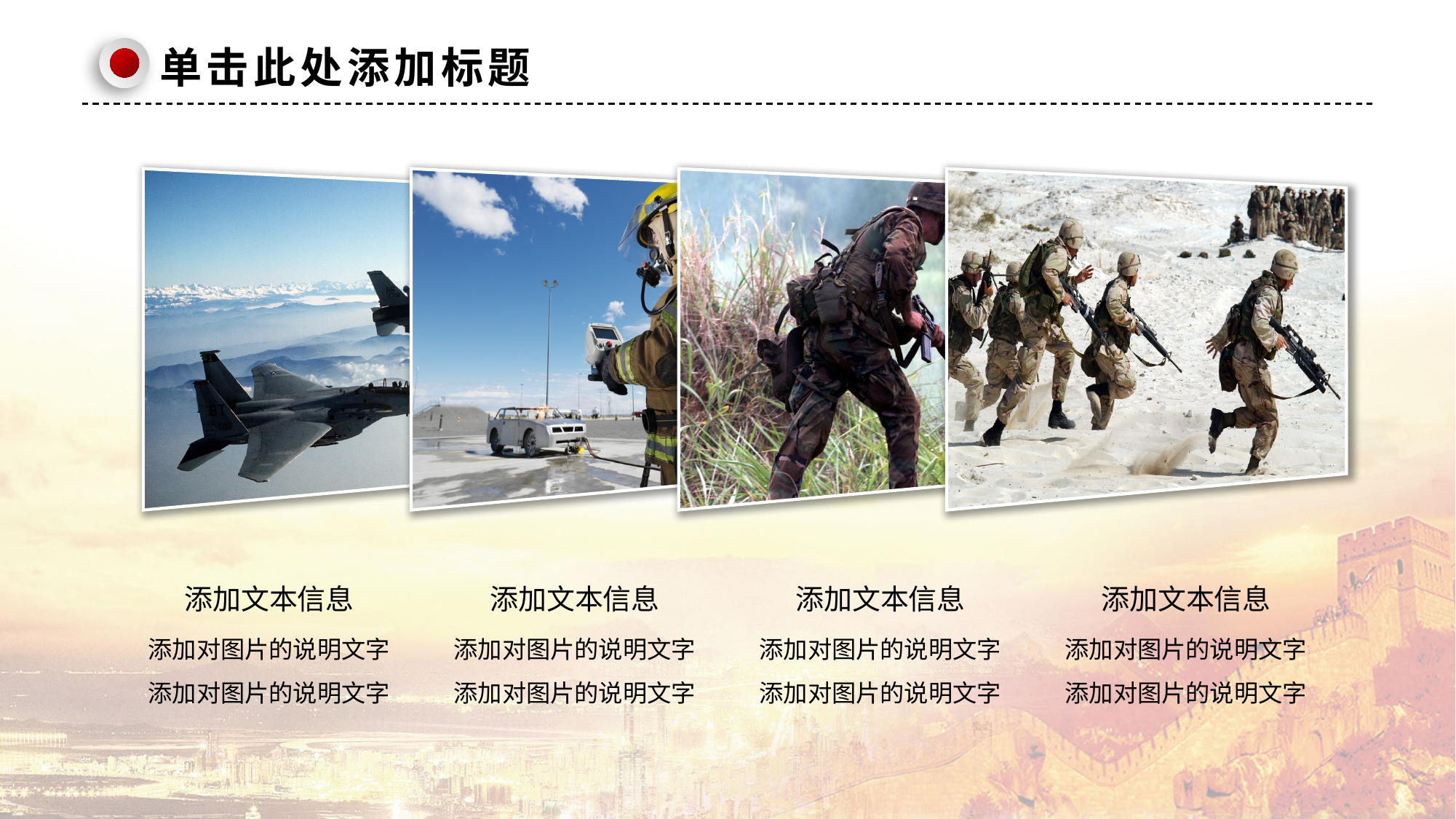

单击此处添加标题

添加文本信息
添加对图片的说明文字添加对图片的说明文字
添加文本信息
添加对图片的说明文字添加对图片的说明文字
添加文本信息
添加对图片的说明文字添加对图片的说明文字
添加文本信息
添加对图片的说明文字添加对图片的说明文字